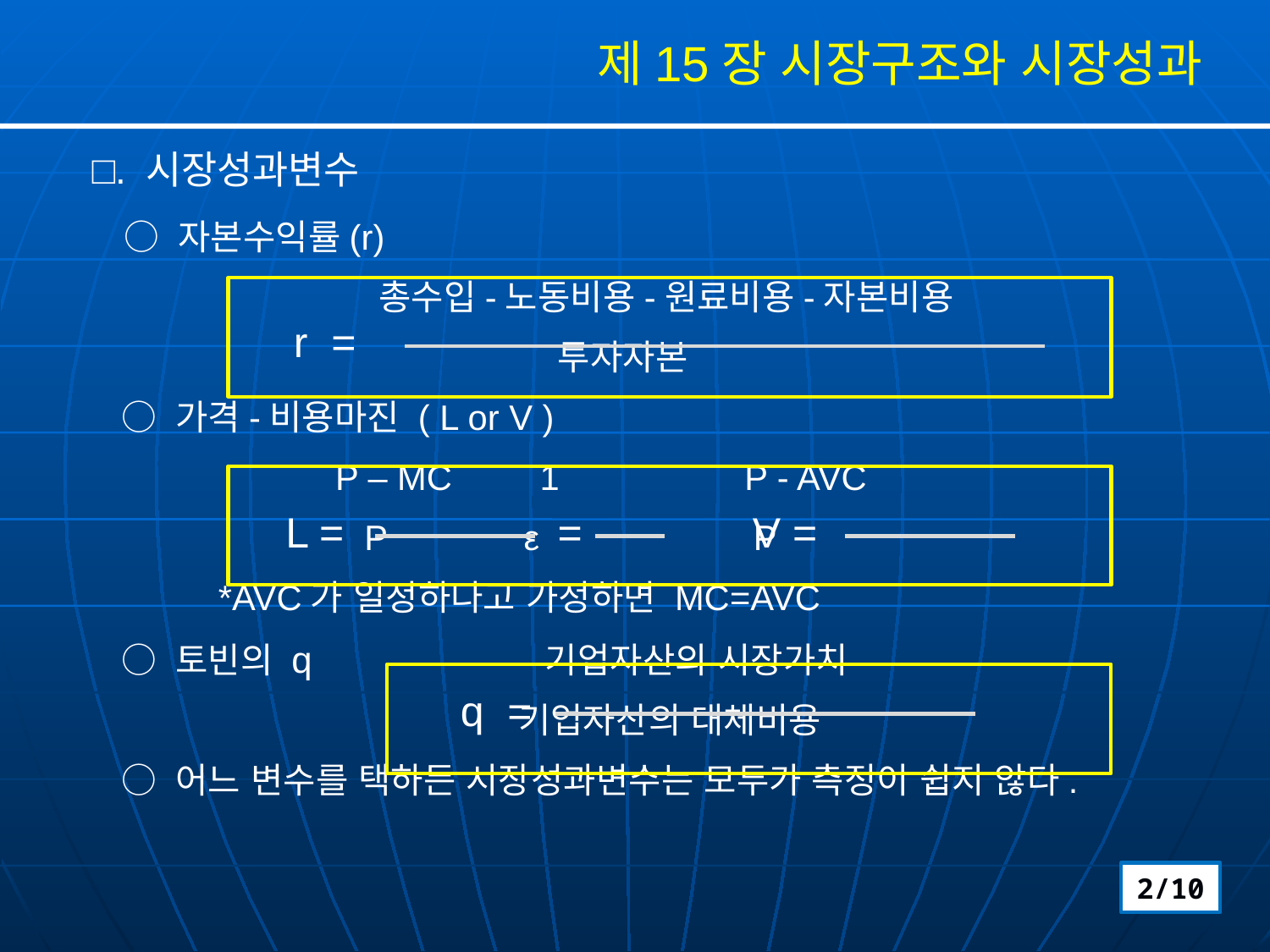

제15장 시장구조와 시장성과

□. 시장성과변수
   ○ 자본수익률(r)
                            총수입-노동비용-원료비용-자본비용
                                              투자자본
   ○ 가격-비용마진 ( L or V )
                         P – MC         1                   P - AVC
                            P              ε                      P
             *AVC가 일정하다고 가정하면 MC=AVC
   ○ 토빈의 q                       기업자산의 시장가치
                                          기업자산의 대체비용
   ○ 어느 변수를 택하든 시장성과변수는 모두가 측정이 쉽지 않다.

r  =

L =
=
V =

q  =
2/10